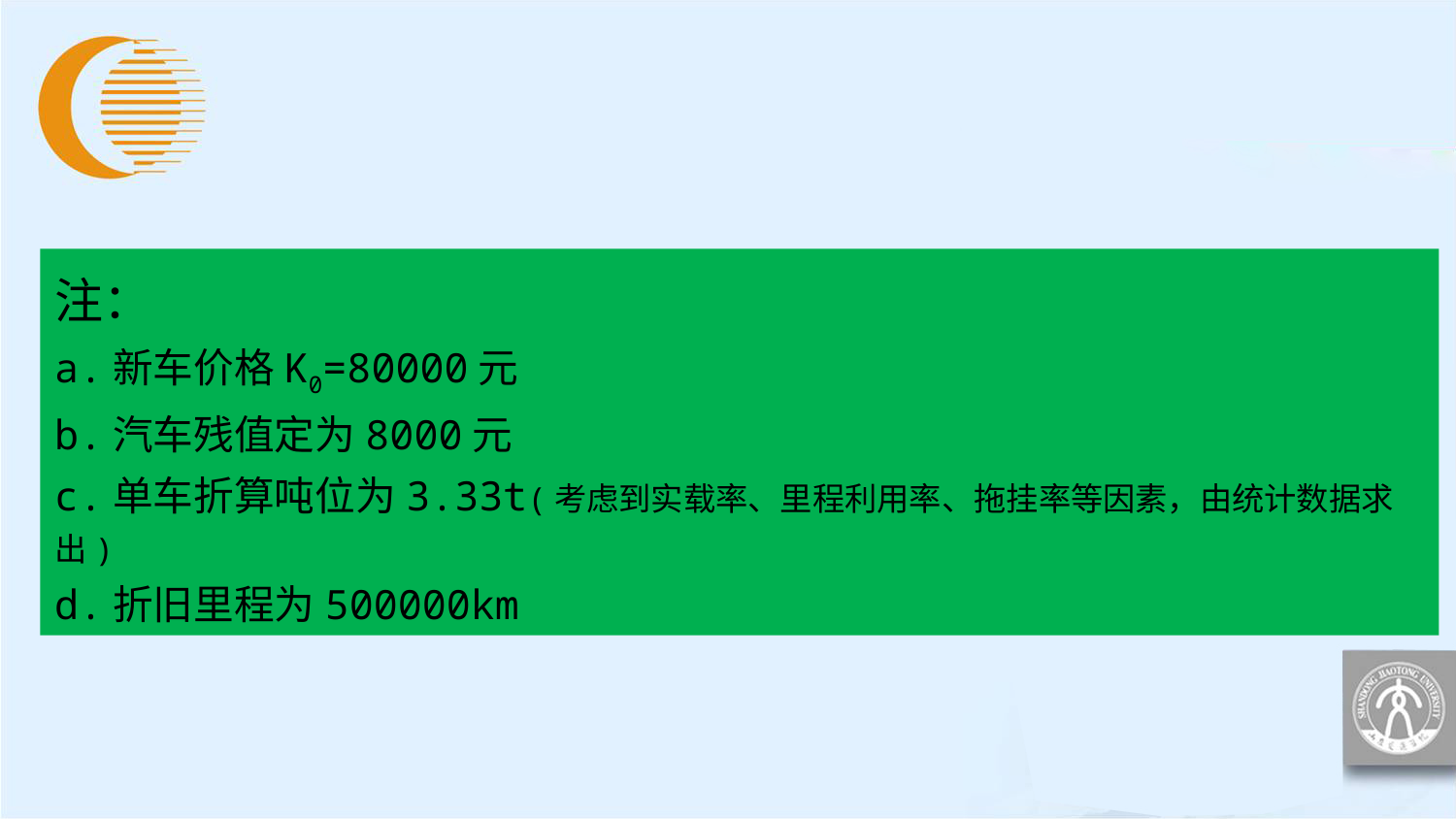

注：
a.新车价格K0=80000元
b.汽车残值定为8000元
c.单车折算吨位为3.33t(考虑到实载率、里程利用率、拖挂率等因素，由统计数据求出)
d.折旧里程为500000km